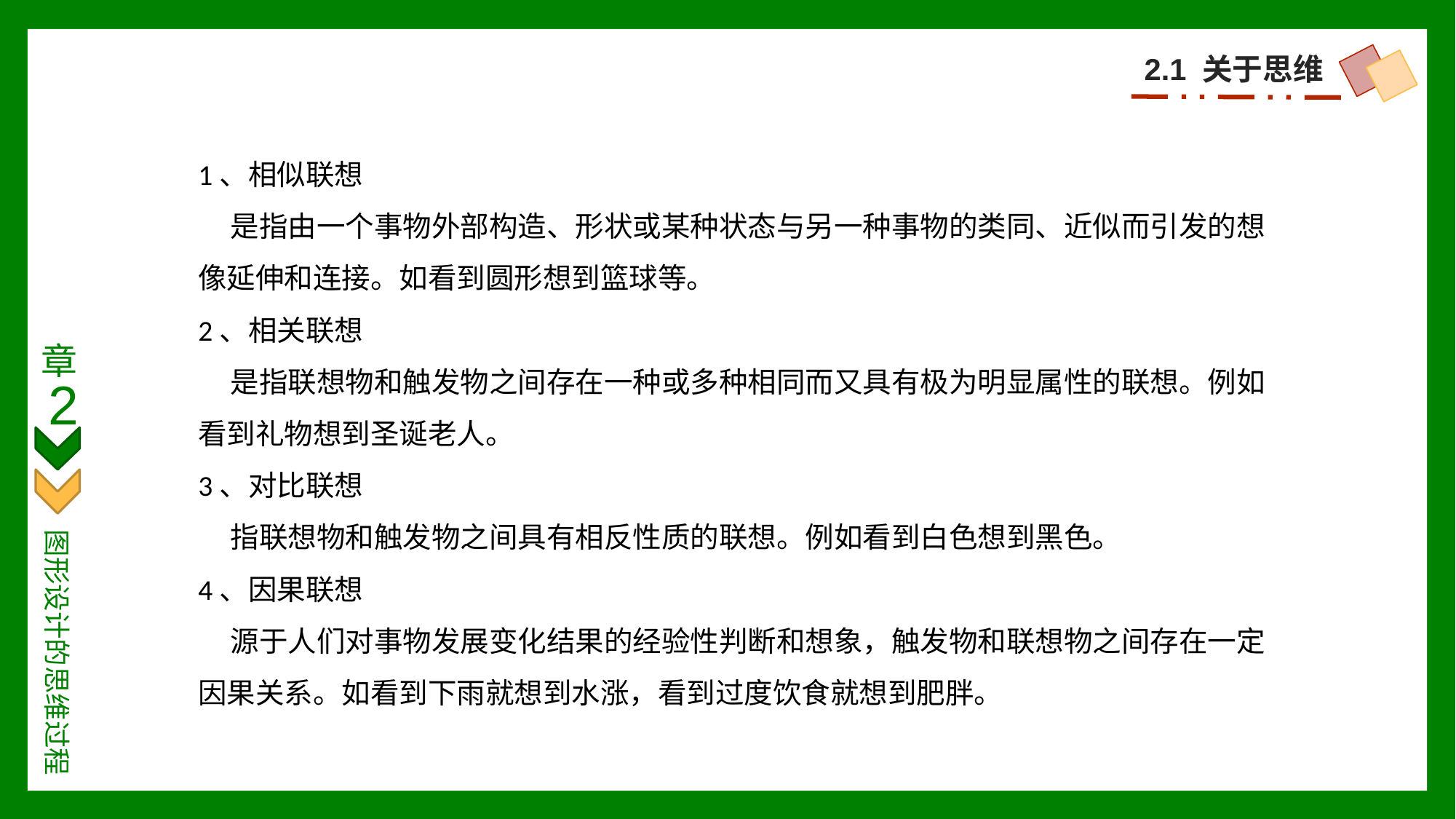

2.1 关于思维

1、相似联想
    是指由一个事物外部构造、形状或某种状态与另一种事物的类同、近似而引发的想像延伸和连接。如看到圆形想到篮球等。
2、相关联想
    是指联想物和触发物之间存在一种或多种相同而又具有极为明显属性的联想。例如看到礼物想到圣诞老人。
3、对比联想
    指联想物和触发物之间具有相反性质的联想。例如看到白色想到黑色。
4、因果联想
    源于人们对事物发展变化结果的经验性判断和想象，触发物和联想物之间存在一定因果关系。如看到下雨就想到水涨，看到过度饮食就想到肥胖。
章
2

图形设计的思维过程